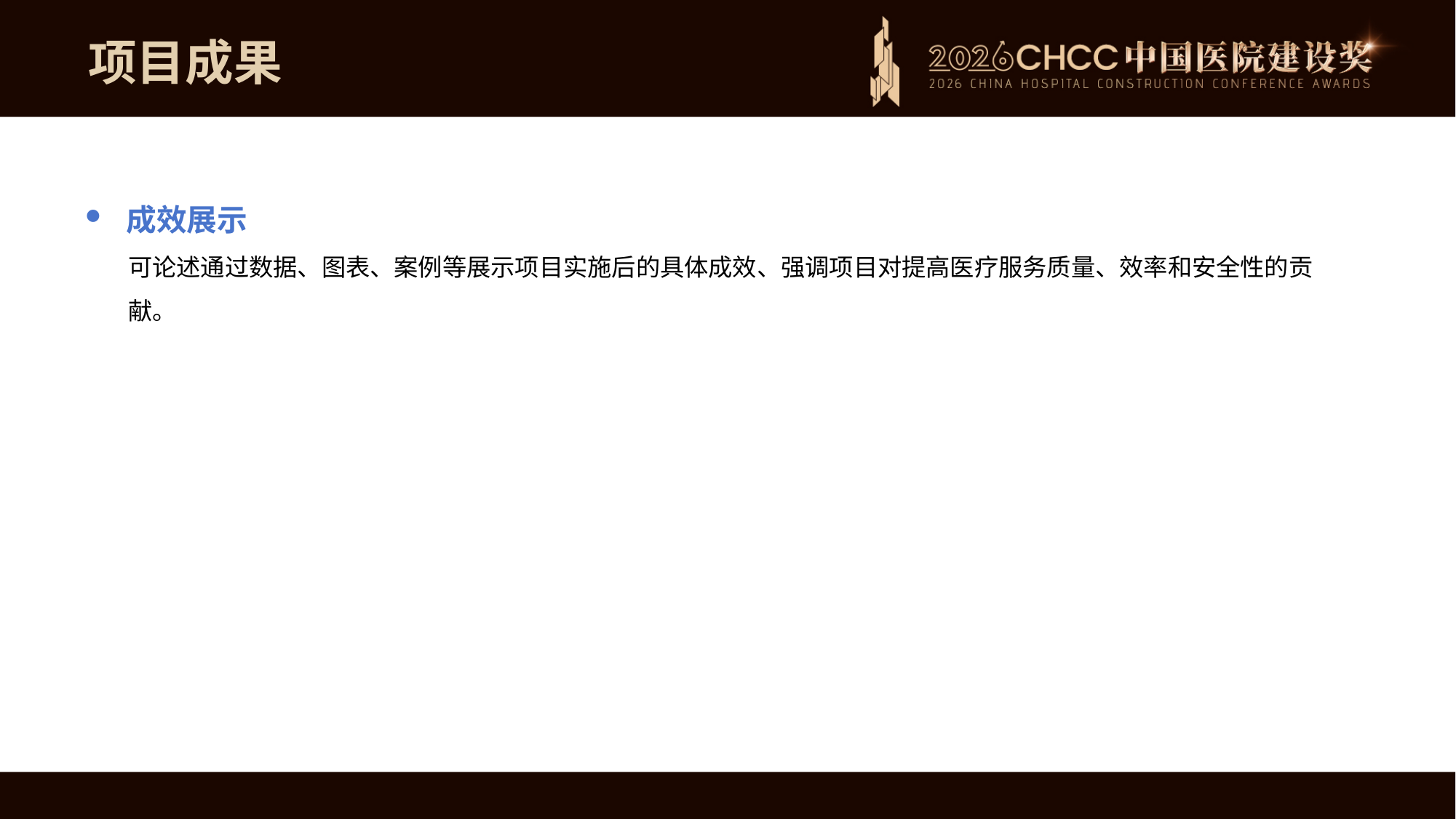

项目成果
成效展示
可论述通过数据、图表、案例等展示项目实施后的具体成效、强调项目对提高医疗服务质量、效率和安全性的贡献。